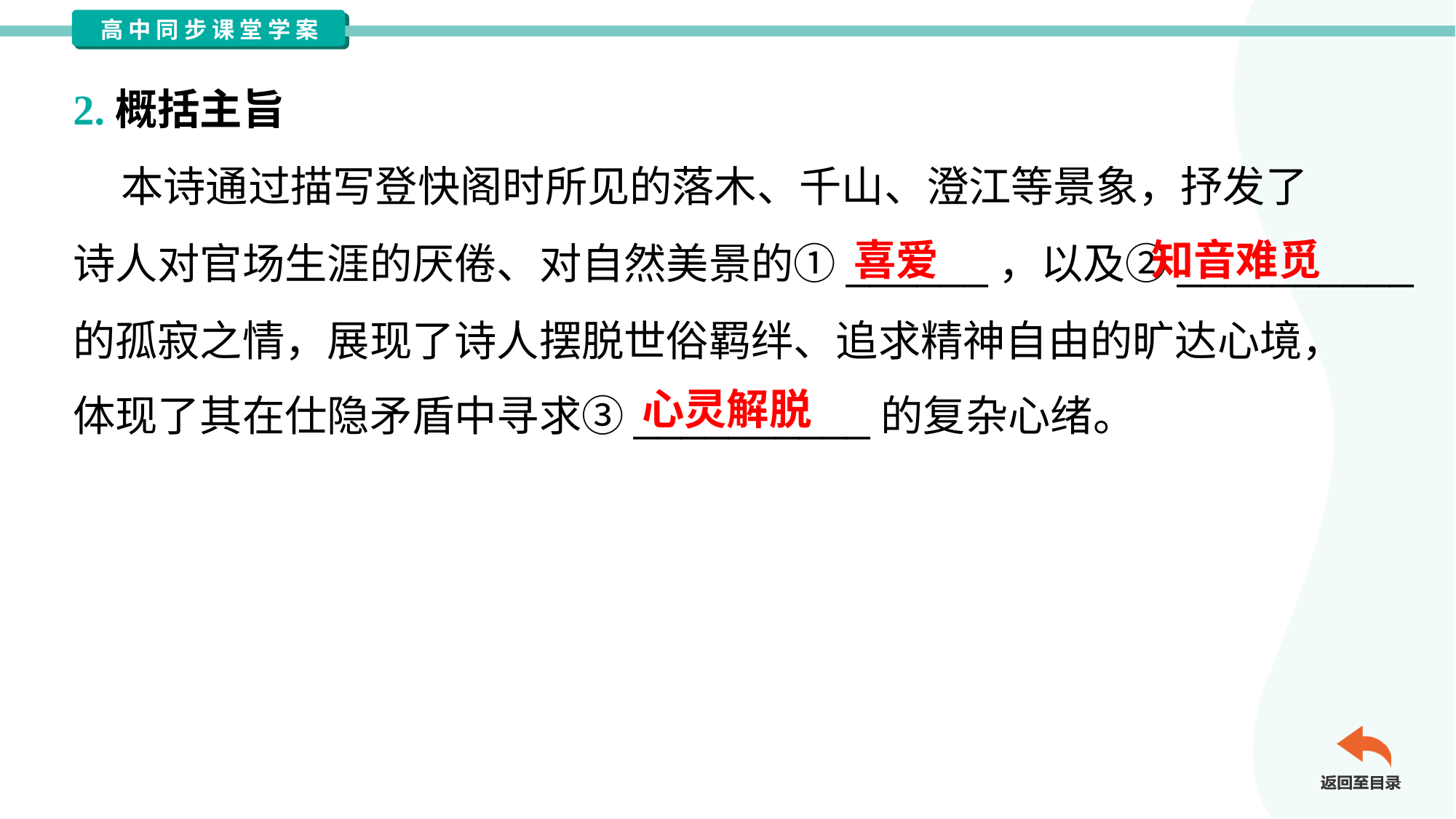

2.概括主旨
    本诗通过描写登快阁时所见的落木、千山、澄江等景象，抒发了
诗人对官场生涯的厌倦、对自然美景的①______，以及②__________
的孤寂之情，展现了诗人摆脱世俗羁绊、追求精神自由的旷达心境，
体现了其在仕隐矛盾中寻求③__________的复杂心绪。
喜爱
知音难觅
心灵解脱